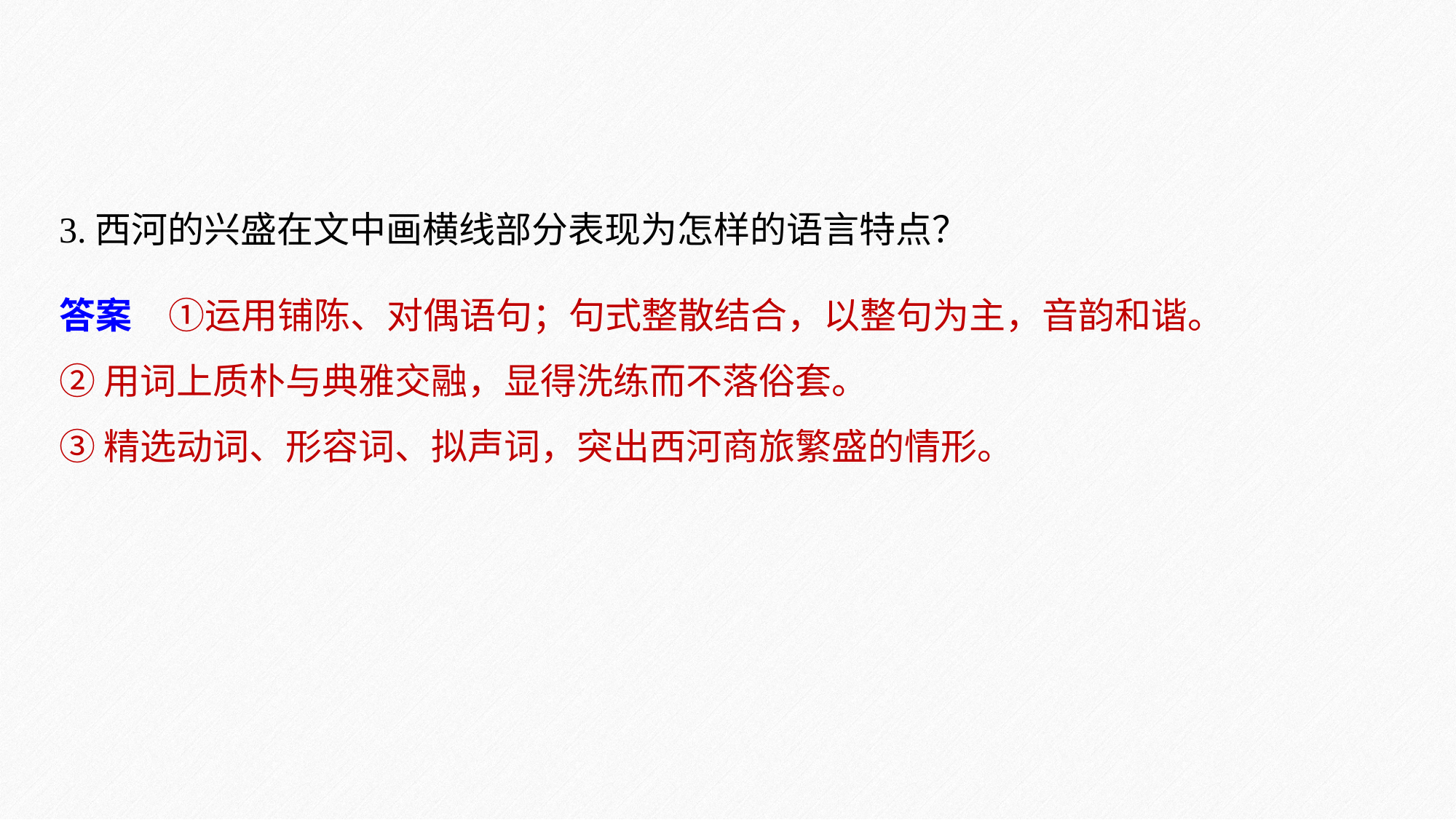

3.西河的兴盛在文中画横线部分表现为怎样的语言特点？
答案　①运用铺陈、对偶语句；句式整散结合，以整句为主，音韵和谐。
②用词上质朴与典雅交融，显得洗练而不落俗套。
③精选动词、形容词、拟声词，突出西河商旅繁盛的情形。